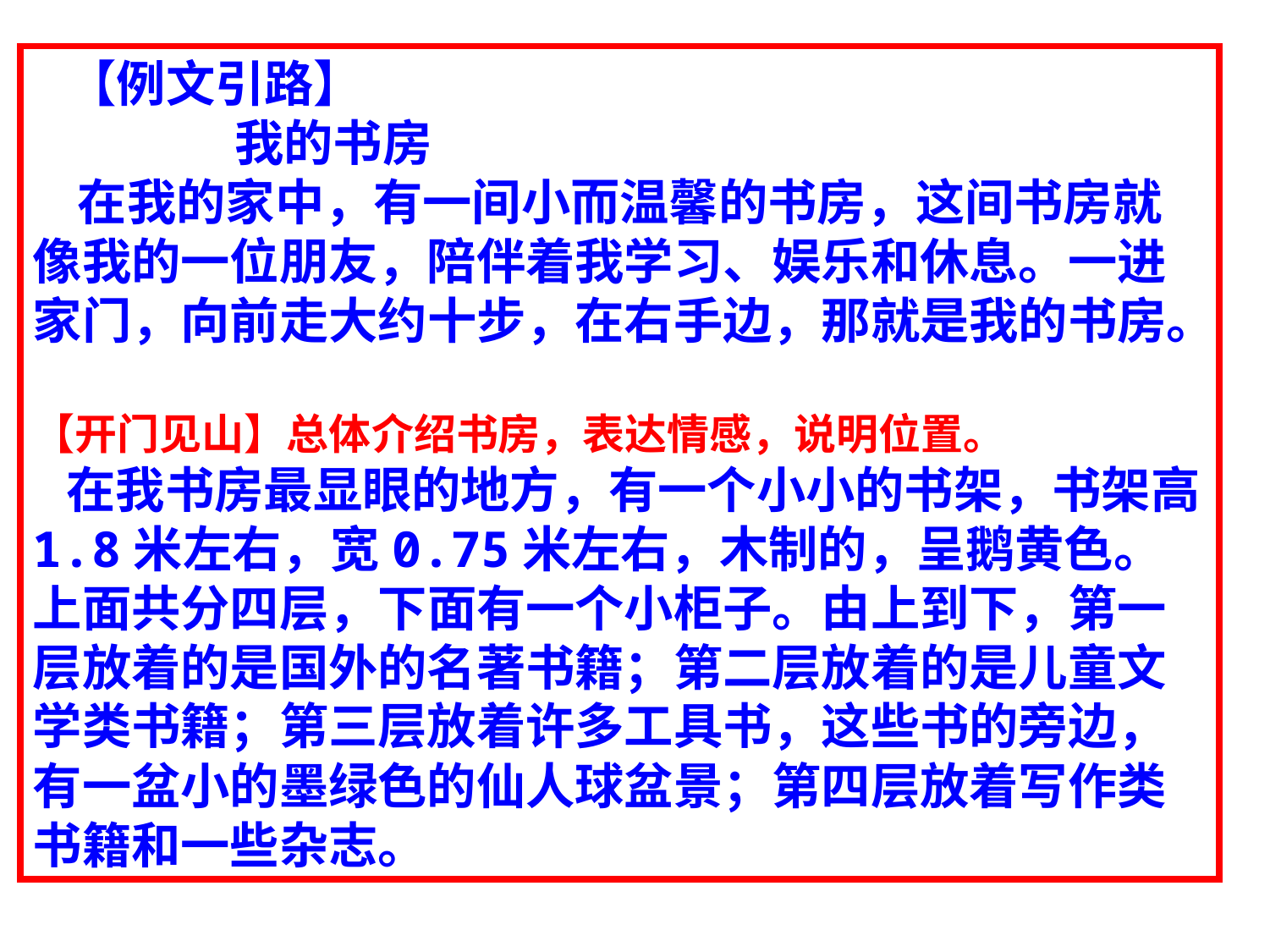

【例文引路】
                  我的书房
    在我的家中，有一间小而温馨的书房，这间书房就像我的一位朋友，陪伴着我学习、娱乐和休息。一进家门，向前走大约十步，在右手边，那就是我的书房。
【开门见山】总体介绍书房，表达情感，说明位置。
   在我书房最显眼的地方，有一个小小的书架，书架高1.8米左右，宽0.75米左右，木制的，呈鹅黄色。上面共分四层，下面有一个小柜子。由上到下，第一层放着的是国外的名著书籍；第二层放着的是儿童文学类书籍；第三层放着许多工具书，这些书的旁边，有一盆小的墨绿色的仙人球盆景；第四层放着写作类书籍和一些杂志。